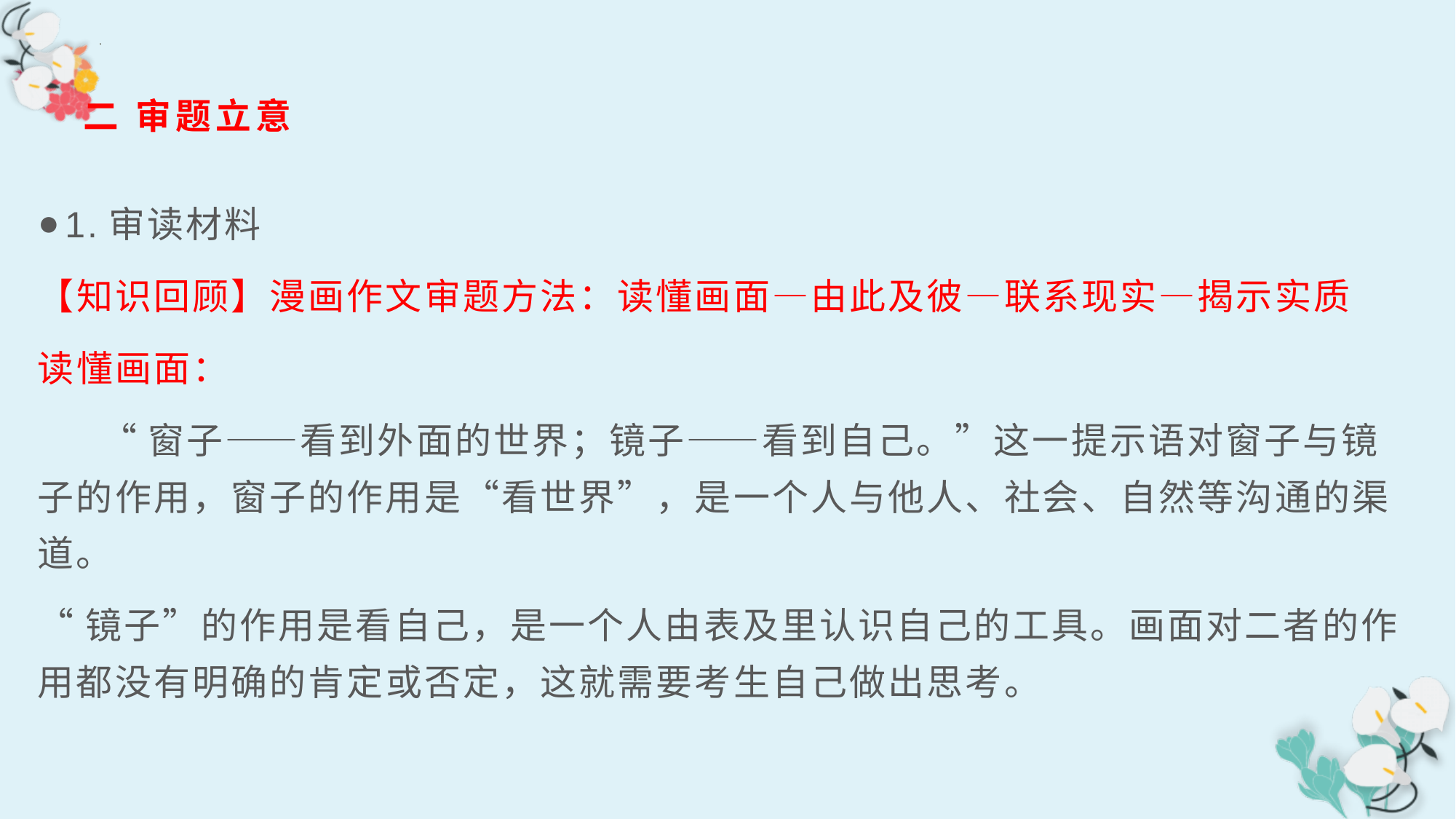

二 审题立意
1.审读材料
【知识回顾】漫画作文审题方法：读懂画面—由此及彼—联系现实—揭示实质
读懂画面：
      “窗子——看到外面的世界；镜子——看到自己。”这一提示语对窗子与镜子的作用，窗子的作用是“看世界”，是一个人与他人、社会、自然等沟通的渠道。
“镜子”的作用是看自己，是一个人由表及里认识自己的工具。画面对二者的作用都没有明确的肯定或否定，这就需要考生自己做出思考。